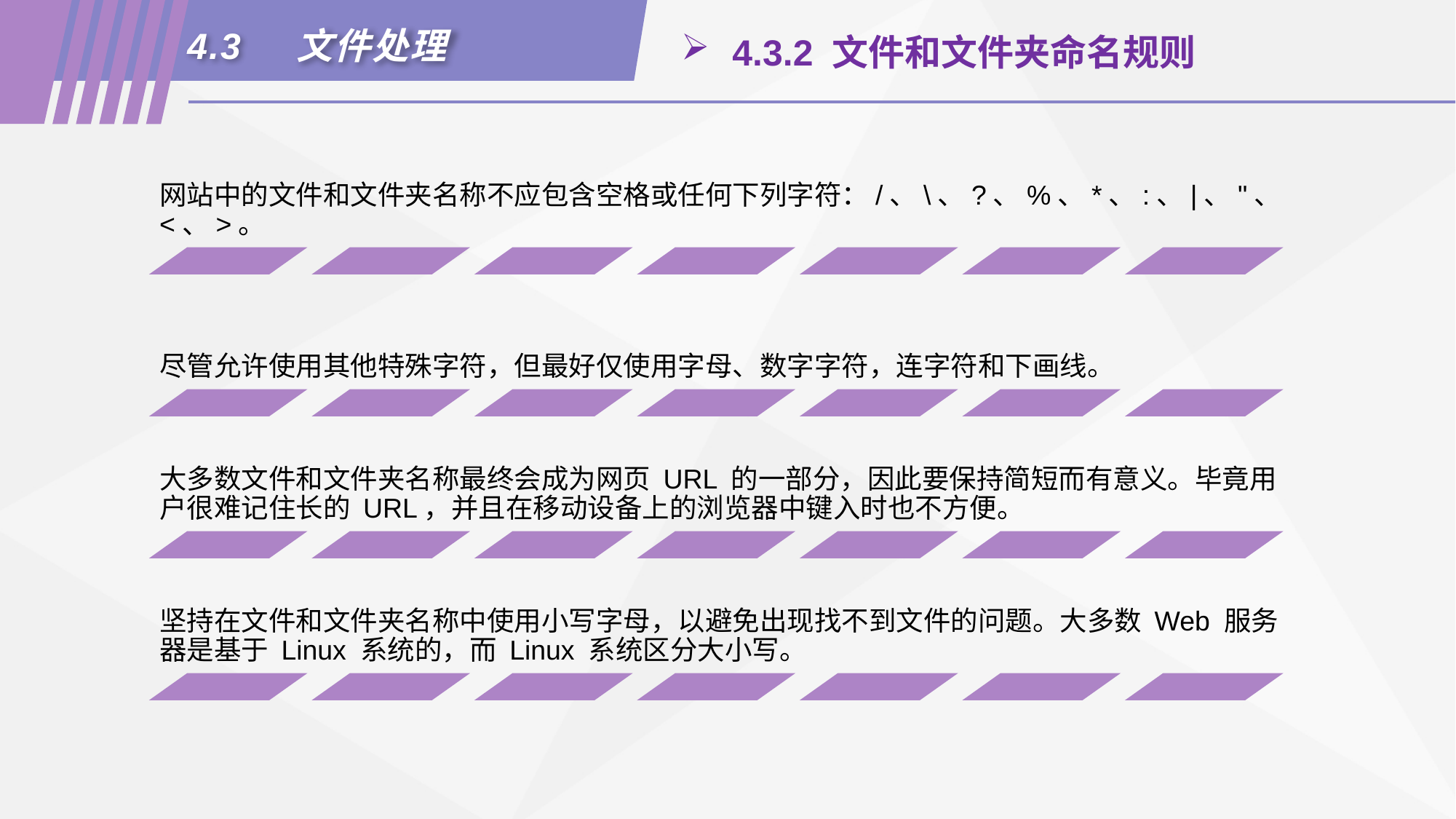

4.3	文件处理
 4.3.2 文件和文件夹命名规则
网站中的文件和文件夹名称不应包含空格或任何下列字符：/、\、?、%、*、:、|、"、<、>。
尽管允许使用其他特殊字符，但最好仅使用字母、数字字符，连字符和下画线。
大多数文件和文件夹名称最终会成为网页 URL 的一部分，因此要保持简短而有意义。毕竟用户很难记住长的 URL，并且在移动设备上的浏览器中键入时也不方便。
坚持在文件和文件夹名称中使用小写字母，以避免出现找不到文件的问题。大多数 Web 服务器是基于 Linux 系统的，而 Linux 系统区分大小写。